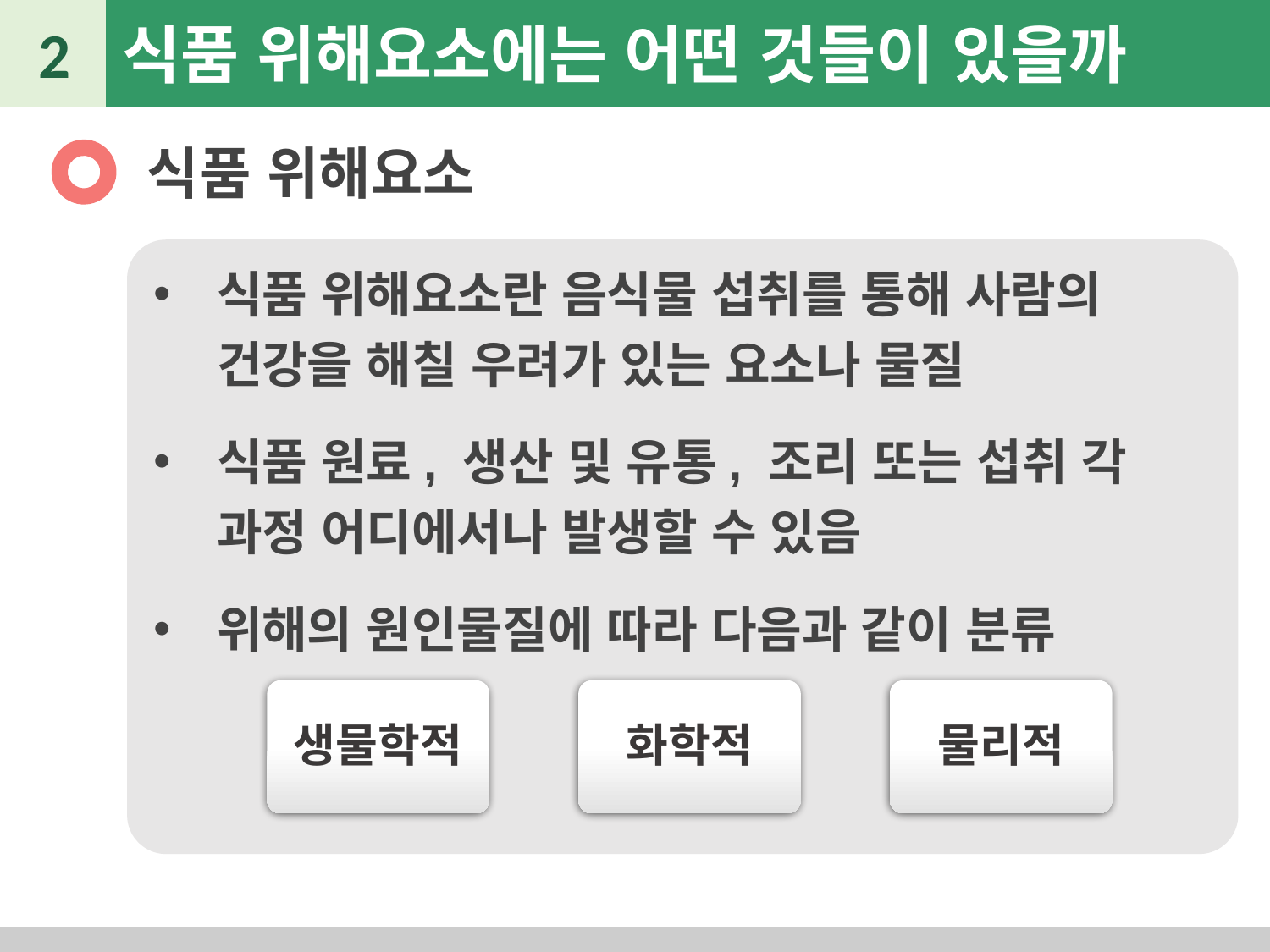

2
식품 위해요소에는 어떤 것들이 있을까
식품 위해요소

식품 위해요소란 음식물 섭취를 통해 사람의 건강을 해칠 우려가 있는 요소나 물질
식품 원료, 생산 및 유통, 조리 또는 섭취 각 과정 어디에서나 발생할 수 있음
위해의 원인물질에 따라 다음과 같이 분류

생물학적
화학적
물리적